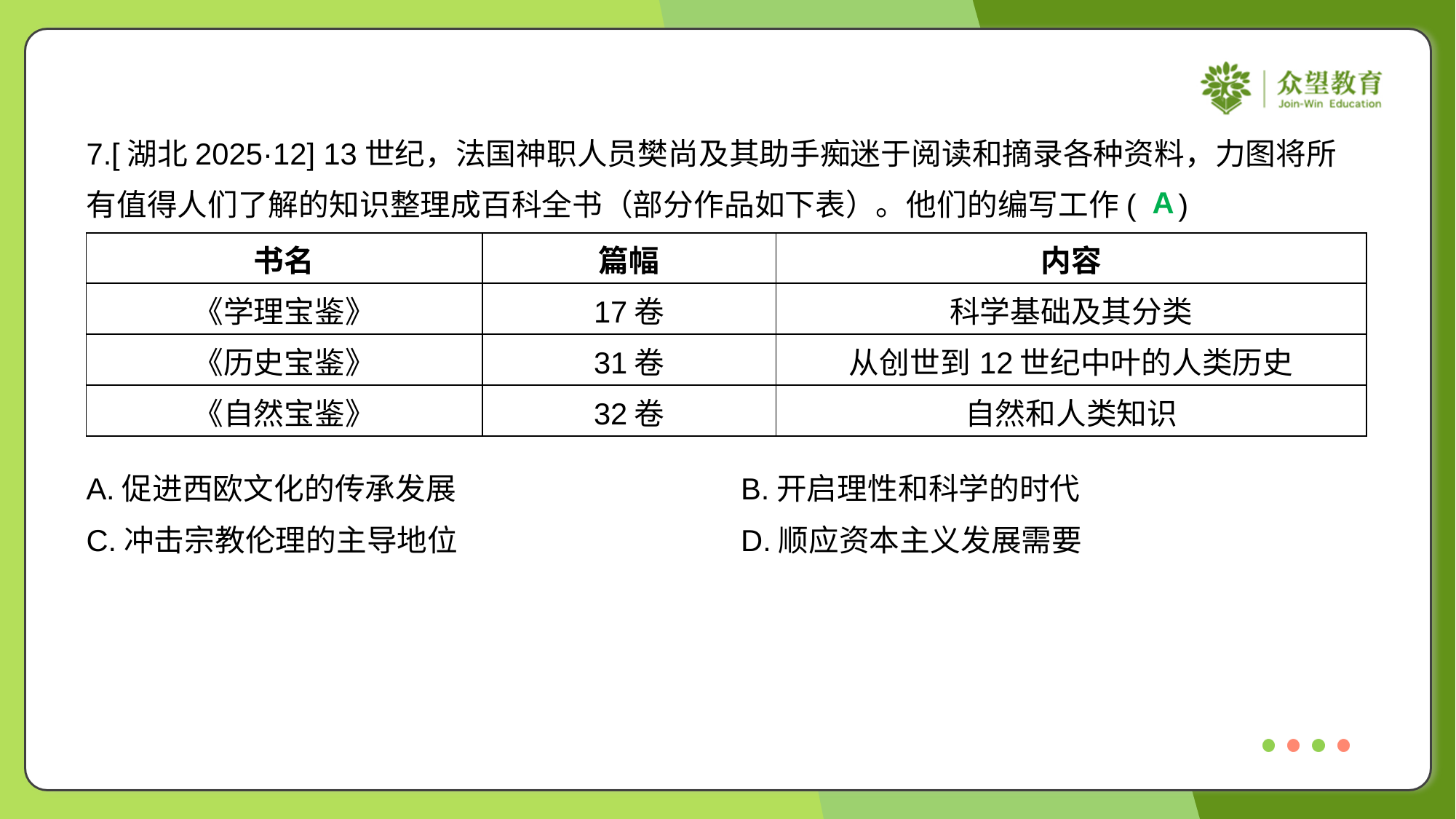

7.[湖北2025·12] 13世纪，法国神职人员樊尚及其助手痴迷于阅读和摘录各种资料，力图将所
有值得人们了解的知识整理成百科全书（部分作品如下表）。他们的编写工作(     )
A
| 书名 | 篇幅 | 内容 |
| --- | --- | --- |
| 《学理宝鉴》 | 17卷 | 科学基础及其分类 |
| 《历史宝鉴》 | 31卷 | 从创世到12世纪中叶的人类历史 |
| 《自然宝鉴》 | 32卷 | 自然和人类知识 |
A.促进西欧文化的传承发展	B.开启理性和科学的时代
C.冲击宗教伦理的主导地位	D.顺应资本主义发展需要